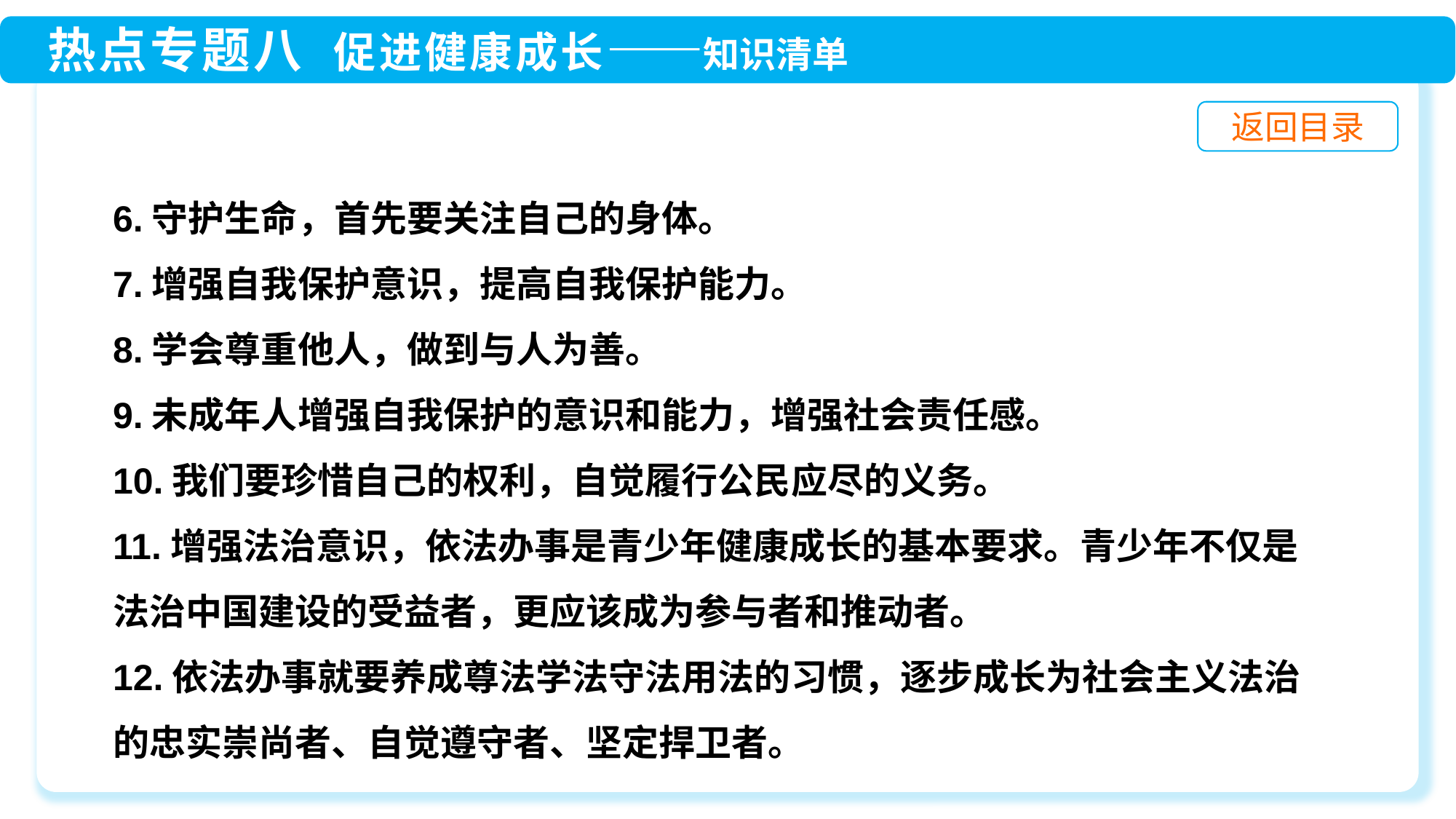

6.守护生命，首先要关注自己的身体。
7.增强自我保护意识，提高自我保护能力。
8.学会尊重他人，做到与人为善。
9.未成年人增强自我保护的意识和能力，增强社会责任感。
10.我们要珍惜自己的权利，自觉履行公民应尽的义务。
11.增强法治意识，依法办事是青少年健康成长的基本要求。青少年不仅是法治中国建设的受益者，更应该成为参与者和推动者。
12.依法办事就要养成尊法学法守法用法的习惯，逐步成长为社会主义法治的忠实崇尚者、自觉遵守者、坚定捍卫者。